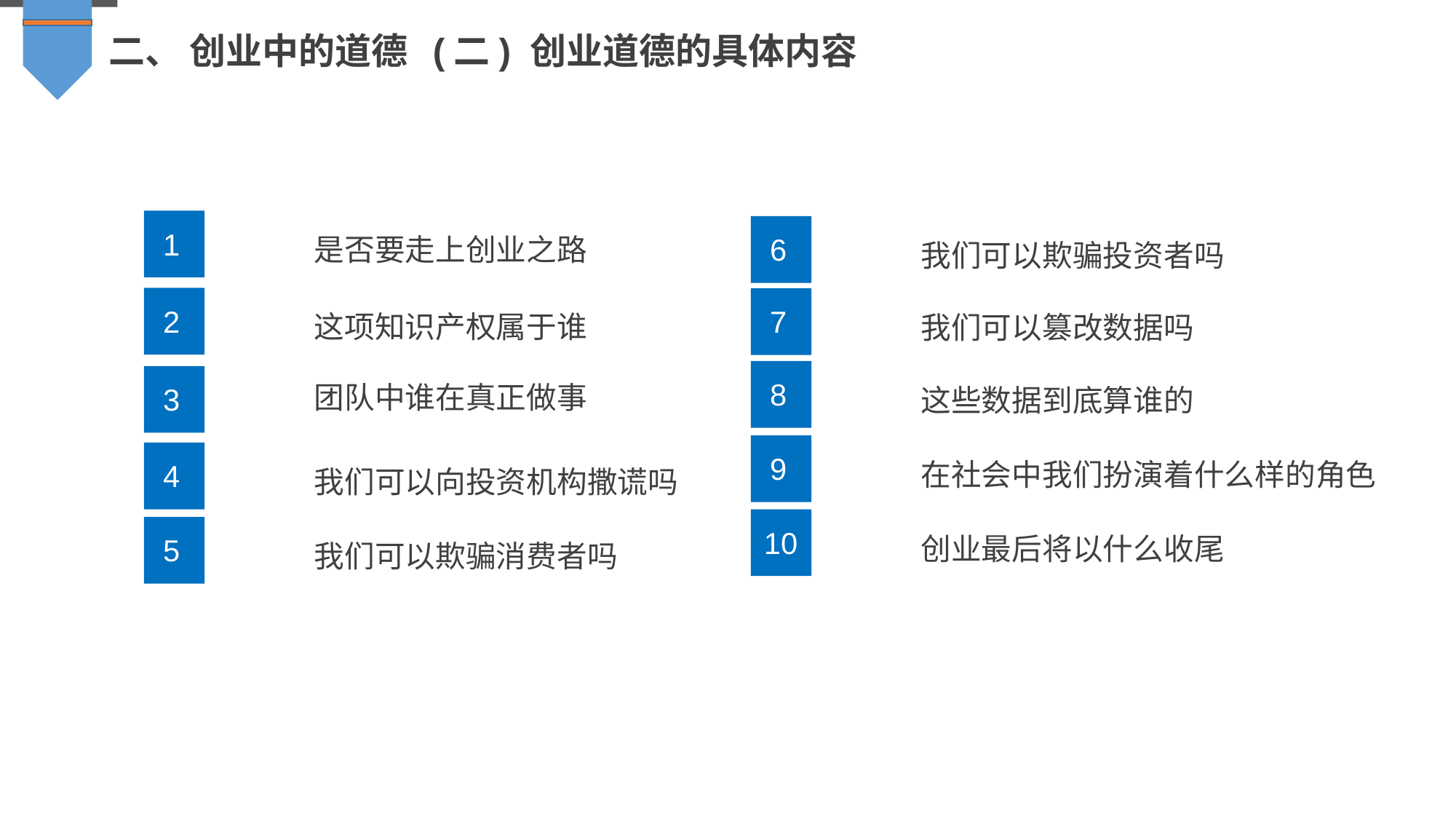

二、 创业中的道德  (二) 创业道德的具体内容

1
是否要走上创业之路
6
我们可以欺骗投资者吗

2
这项知识产权属于谁
7
我们可以篡改数据吗

团队中谁在真正做事
8
这些数据到底算谁的
3

9
在社会中我们扮演着什么样的角色
4
我们可以向投资机构撒谎吗

10

创业最后将以什么收尾
5
我们可以欺骗消费者吗